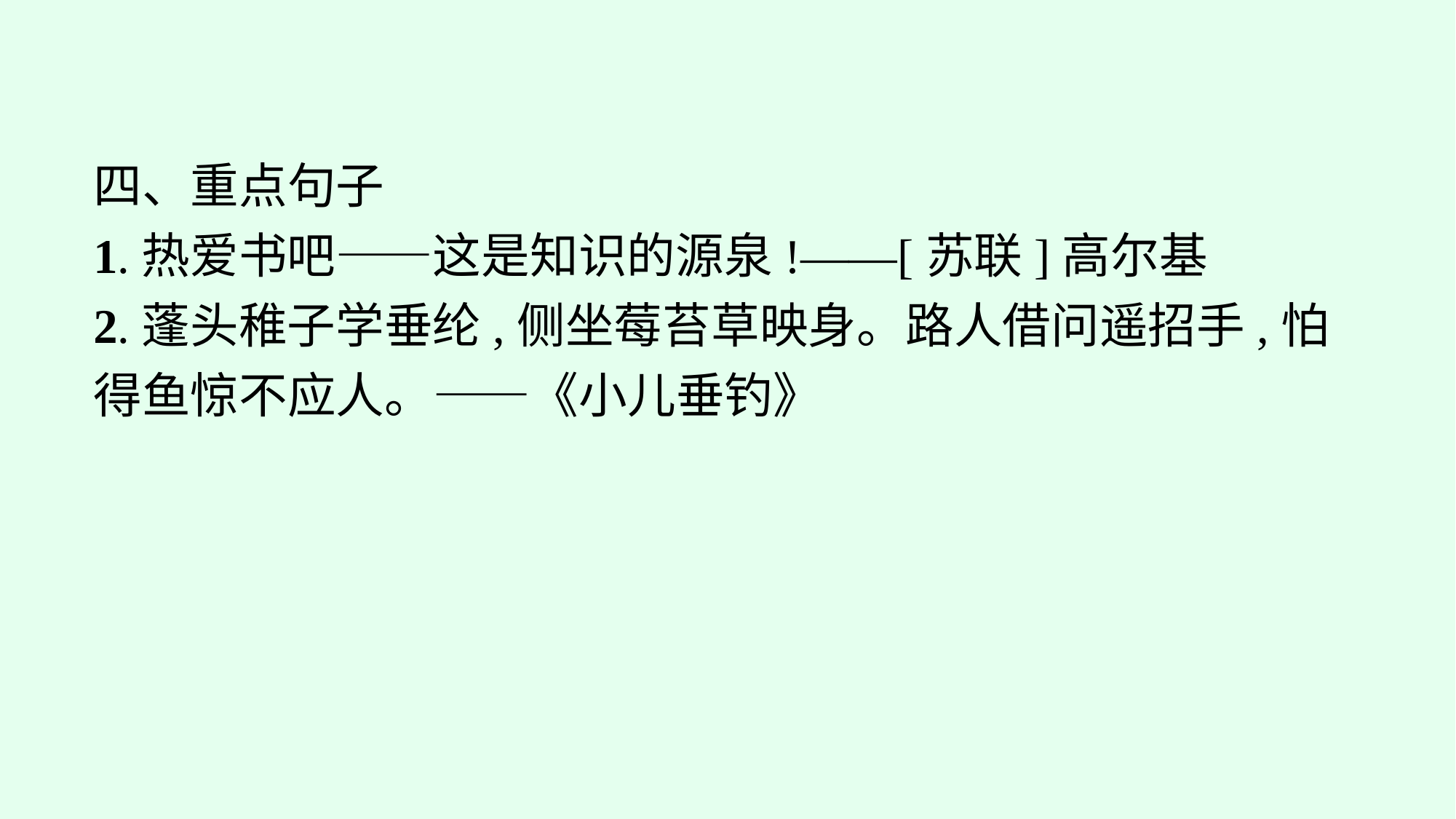

四、重点句子
1.热爱书吧——这是知识的源泉!——[苏联]高尔基
2.蓬头稚子学垂纶,侧坐莓苔草映身。路人借问遥招手,怕得鱼惊不应人。——《小儿垂钓》